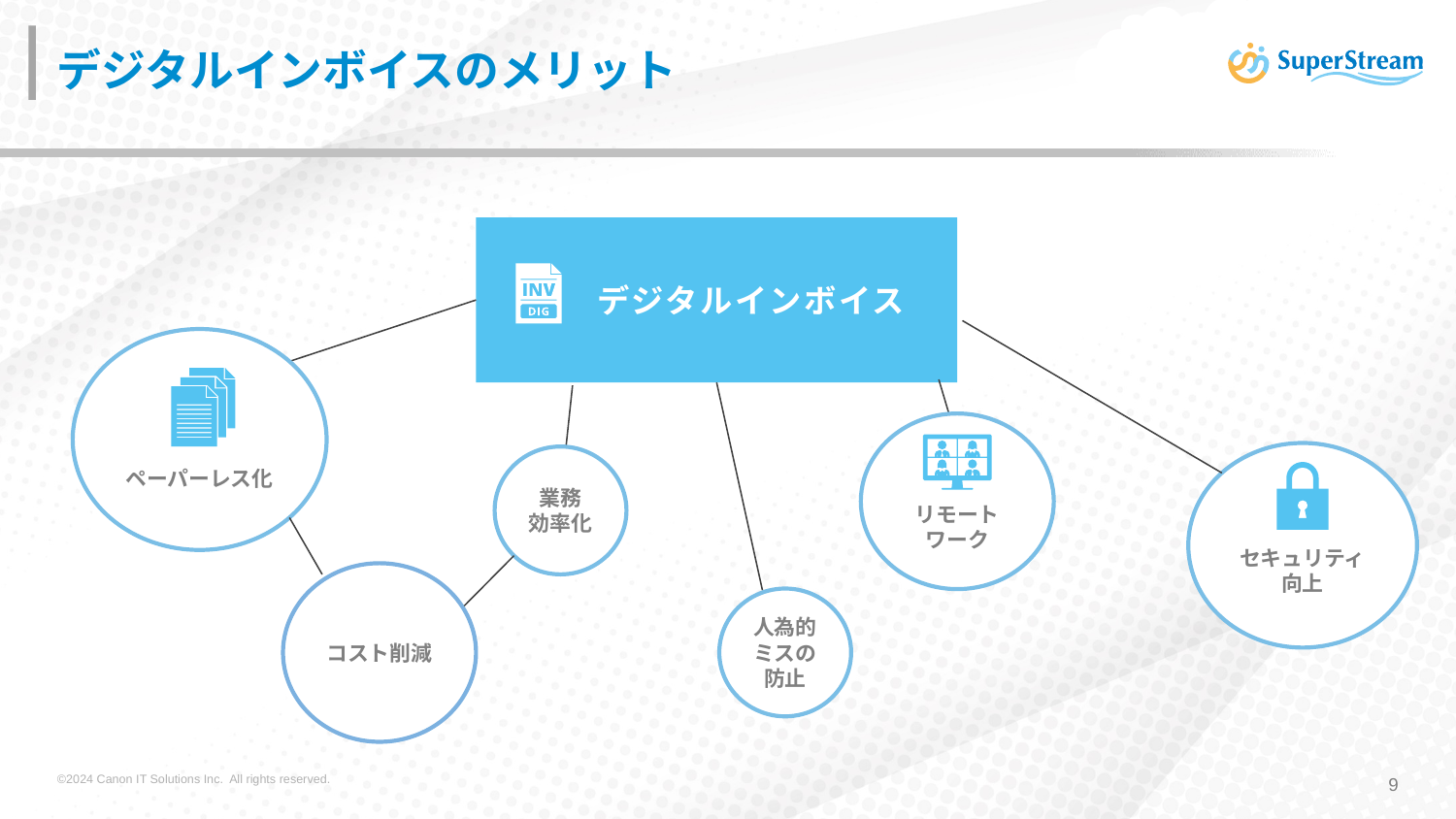

# デジタルインボイスのメリット
　　デジタルインボイス

ペーパーレス化

リモートワーク

セキュリティ
向上
業務
効率化

コスト削減
人為的ミスの防止
©2024 Canon IT Solutions Inc.  All rights reserved.
9